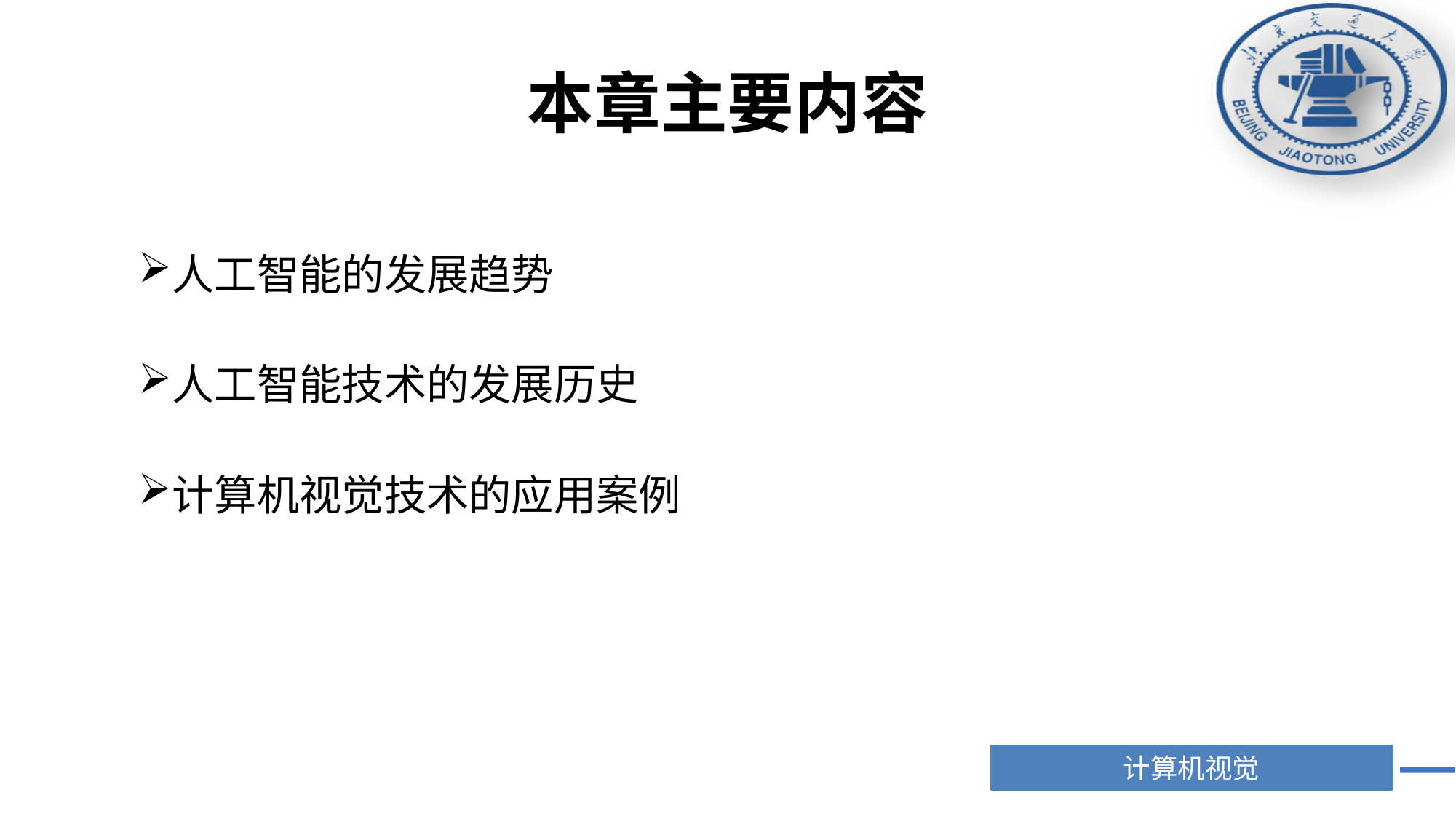

# 本章主要内容
人工智能的发展趋势
人工智能技术的发展历史
计算机视觉技术的应用案例